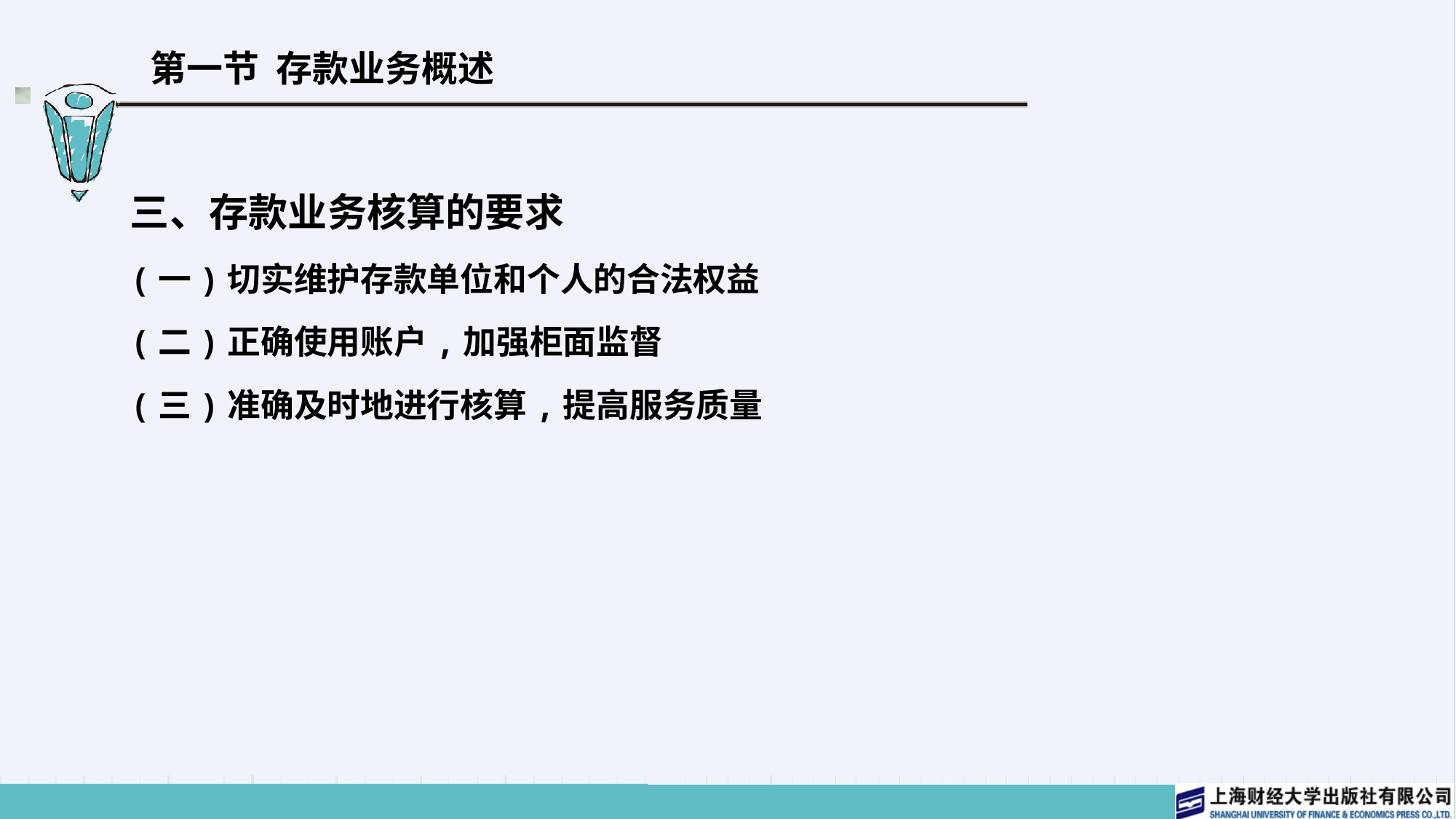

# 第一节  存款业务概述
三、存款业务核算的要求
(一)切实维护存款单位和个人的合法权益
(二)正确使用账户,加强柜面监督
(三)准确及时地进行核算,提高服务质量